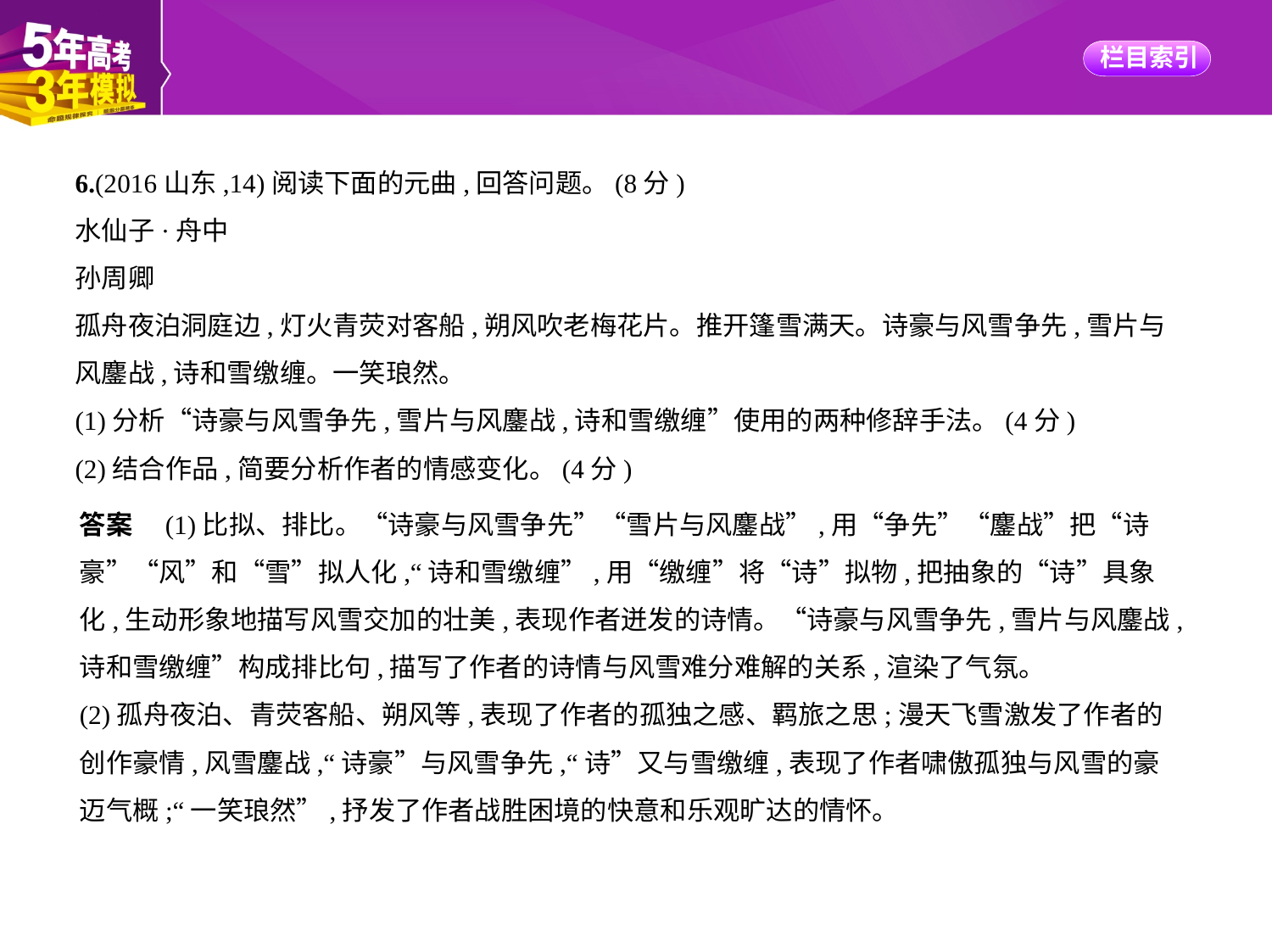

6.(2016山东,14)阅读下面的元曲,回答问题。(8分)
水仙子·舟中
孙周卿
孤舟夜泊洞庭边,灯火青荧对客船,朔风吹老梅花片。推开篷雪满天。诗豪与风雪争先,雪片与
风鏖战,诗和雪缴缠。一笑琅然。
(1)分析“诗豪与风雪争先,雪片与风鏖战,诗和雪缴缠”使用的两种修辞手法。(4分)
(2)结合作品,简要分析作者的情感变化。(4分)
答案　(1)比拟、排比。“诗豪与风雪争先”“雪片与风鏖战”,用“争先”“鏖战”把“诗
豪”“风”和“雪”拟人化,“诗和雪缴缠”,用“缴缠”将“诗”拟物,把抽象的“诗”具象
化,生动形象地描写风雪交加的壮美,表现作者迸发的诗情。“诗豪与风雪争先,雪片与风鏖战,
诗和雪缴缠”构成排比句,描写了作者的诗情与风雪难分难解的关系,渲染了气氛。
(2)孤舟夜泊、青荧客船、朔风等,表现了作者的孤独之感、羁旅之思;漫天飞雪激发了作者的
创作豪情,风雪鏖战,“诗豪”与风雪争先,“诗”又与雪缴缠,表现了作者啸傲孤独与风雪的豪
迈气概;“一笑琅然”,抒发了作者战胜困境的快意和乐观旷达的情怀。